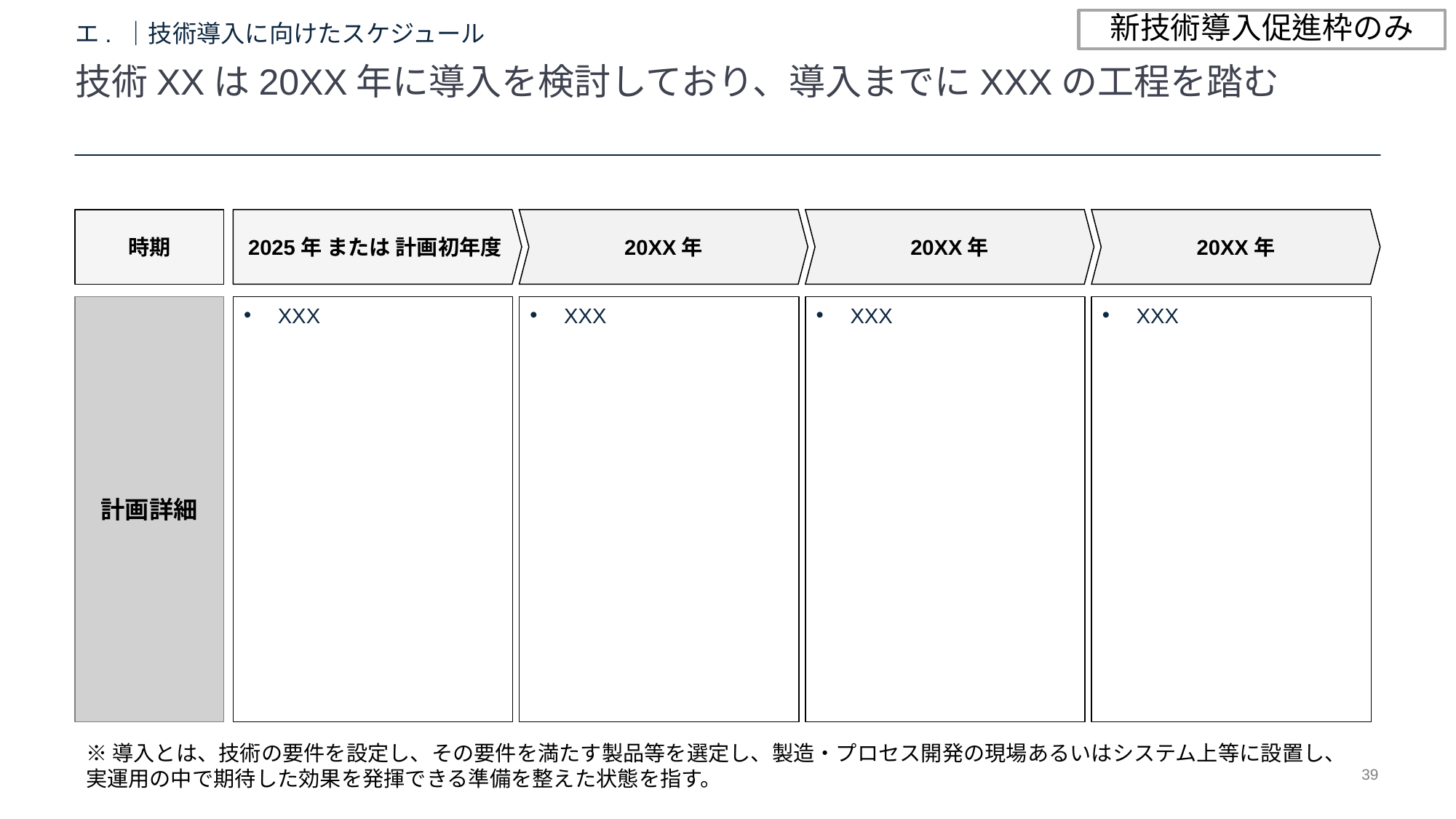

新技術導入促進枠のみ
# エ. ｜技術導入に向けたスケジュール
技術XXは20XX年に導入を検討しており、導入までにXXXの工程を踏む

時期
2025年 または 計画初年度
20XX年
20XX年
20XX年
計画詳細
XXX

XXX

XXX

XXX

※導入とは、技術の要件を設定し、その要件を満たす製品等を選定し、製造・プロセス開発の現場あるいはシステム上等に設置し、実運用の中で期待した効果を発揮できる準備を整えた状態を指す。